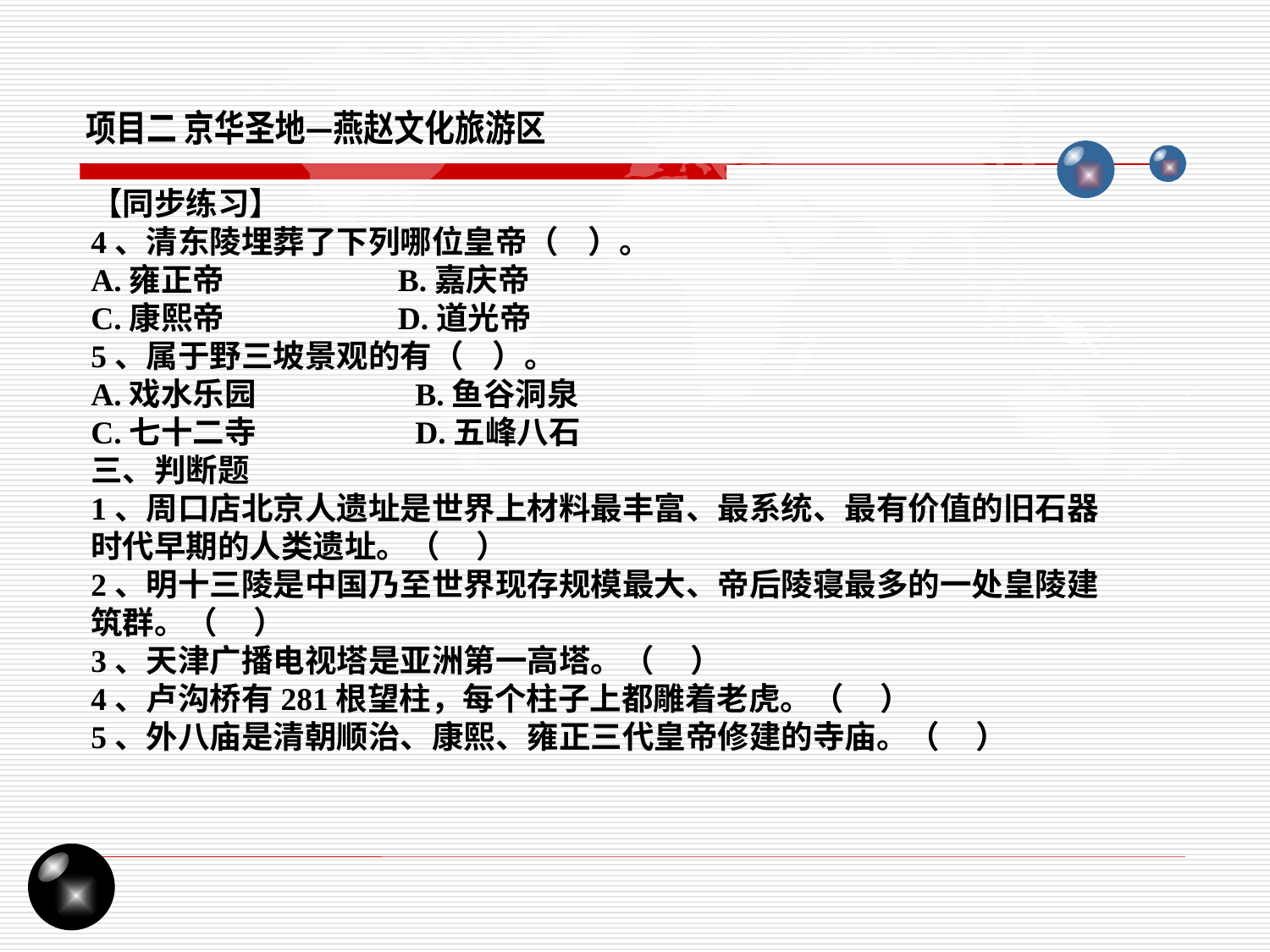

项目二 京华圣地—燕赵文化旅游区
【同步练习】
4、清东陵埋葬了下列哪位皇帝（    ）。
A.雍正帝                       B.嘉庆帝
C.康熙帝                       D.道光帝
5、属于野三坡景观的有（    ）。
A.戏水乐园                     B.鱼谷洞泉
C.七十二寺                     D.五峰八石
三、判断题
1、周口店北京人遗址是世界上材料最丰富、最系统、最有价值的旧石器时代早期的人类遗址。（     ）
2、明十三陵是中国乃至世界现存规模最大、帝后陵寝最多的一处皇陵建筑群。（     ）
3、天津广播电视塔是亚洲第一高塔。（     ）
4、卢沟桥有281根望柱，每个柱子上都雕着老虎。（     ）
5、外八庙是清朝顺治、康熙、雍正三代皇帝修建的寺庙。（     ）